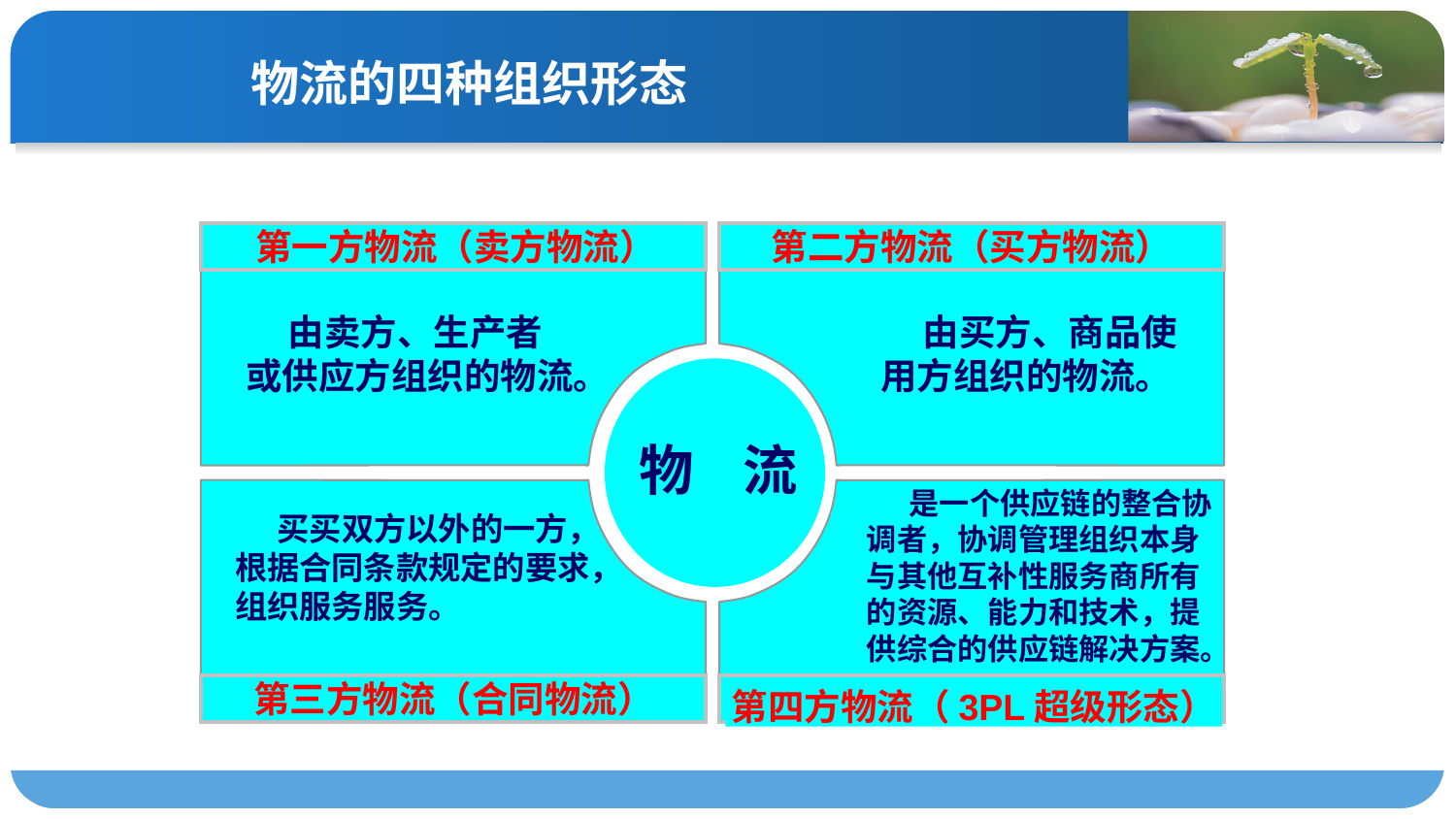

物流的四种组织形态

第一方物流（卖方物流）
第二方物流（买方物流）
由卖方、生产者或供应方组织的物流。
由买方、商品使用方组织的物流。

物    流

是一个供应链的整合协调者，协调管理组织本身与其他互补性服务商所有的资源、能力和技术，提供综合的供应链解决方案。
买买双方以外的一方，根据合同条款规定的要求，组织服务服务。

第三方物流（合同物流）
第四方物流（3PL超级形态）